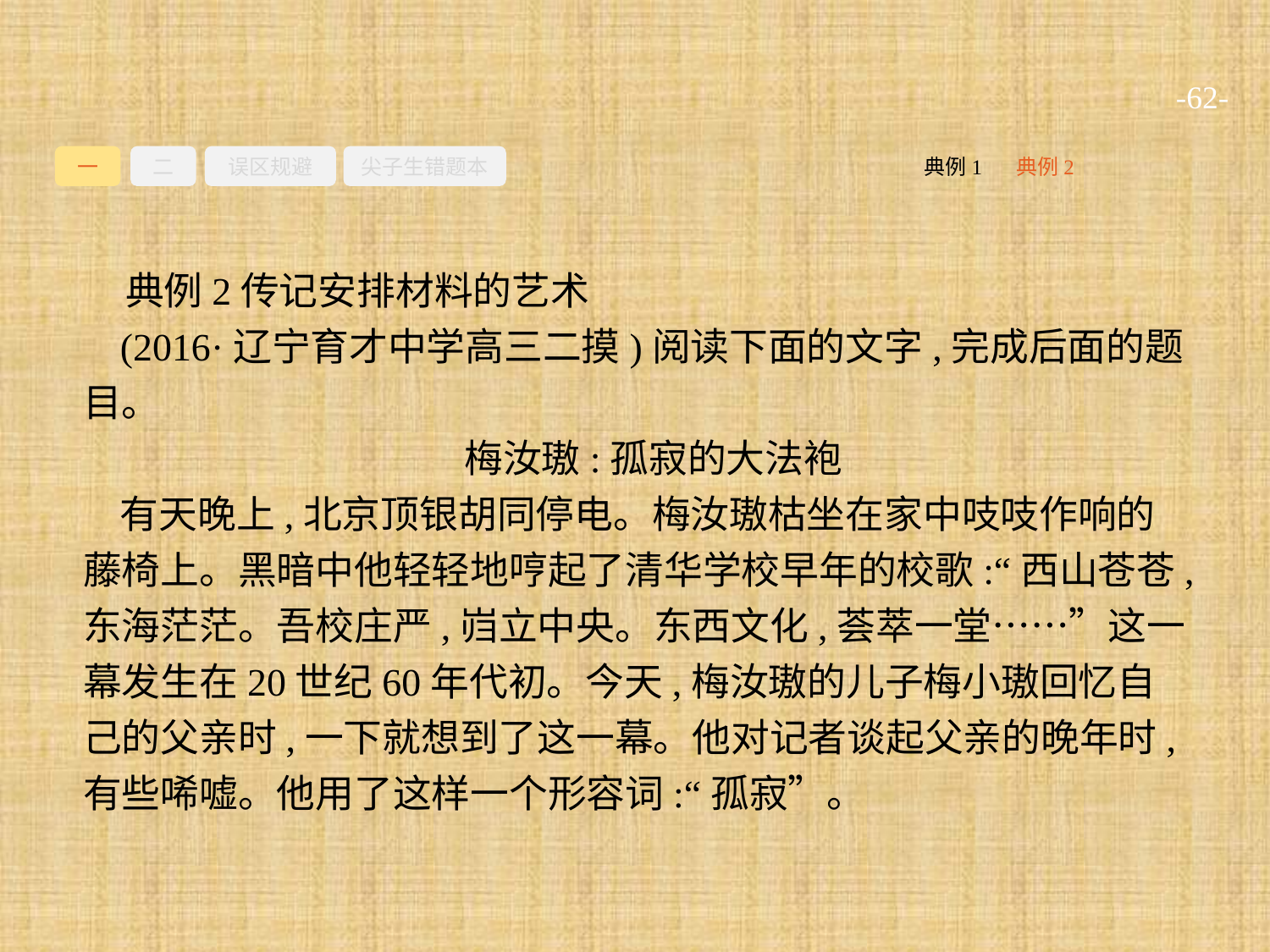

-62-
一
二
误区规避
尖子生错题本
典例2
典例1
典例2传记安排材料的艺术
(2016·辽宁育才中学高三二摸)阅读下面的文字,完成后面的题目。
梅汝璈:孤寂的大法袍
有天晚上,北京顶银胡同停电。梅汝璈枯坐在家中吱吱作响的藤椅上。黑暗中他轻轻地哼起了清华学校早年的校歌:“西山苍苍,东海茫茫。吾校庄严,岿立中央。东西文化,荟萃一堂……”这一幕发生在20世纪60年代初。今天,梅汝璈的儿子梅小璈回忆自己的父亲时,一下就想到了这一幕。他对记者谈起父亲的晚年时,有些唏嘘。他用了这样一个形容词:“孤寂”。